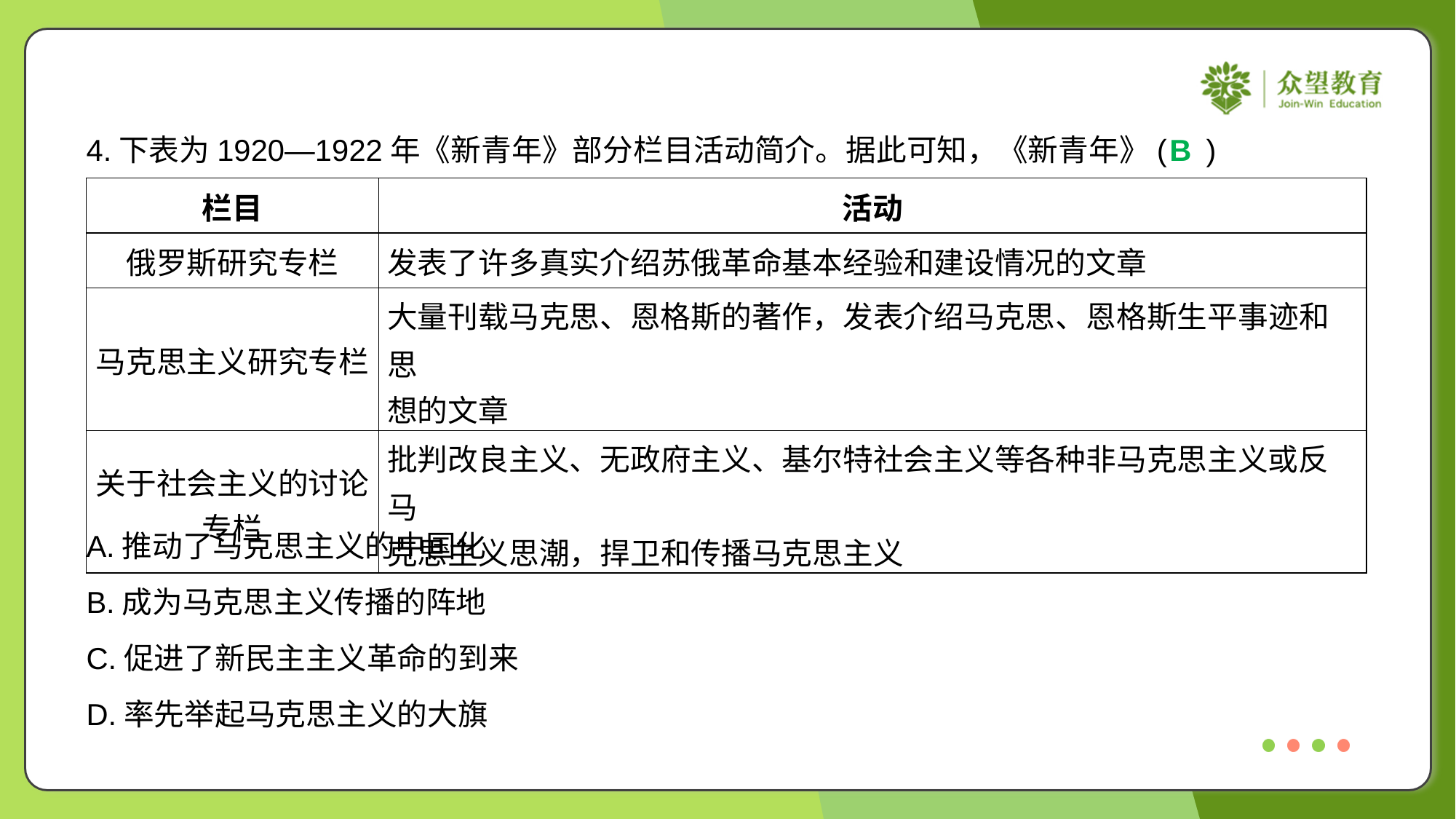

4.下表为1920—1922年《新青年》部分栏目活动简介。据此可知，《新青年》(     )
B
| 栏目 | 活动 |
| --- | --- |
| 俄罗斯研究专栏 | 发表了许多真实介绍苏俄革命基本经验和建设情况的文章 |
| 马克思主义研究专栏 | 大量刊载马克思、恩格斯的著作，发表介绍马克思、恩格斯生平事迹和思 想的文章 |
| 关于社会主义的讨论 专栏 | 批判改良主义、无政府主义、基尔特社会主义等各种非马克思主义或反马 克思主义思潮，捍卫和传播马克思主义 |
A.推动了马克思主义的中国化
B.成为马克思主义传播的阵地
C.促进了新民主主义革命的到来
D.率先举起马克思主义的大旗